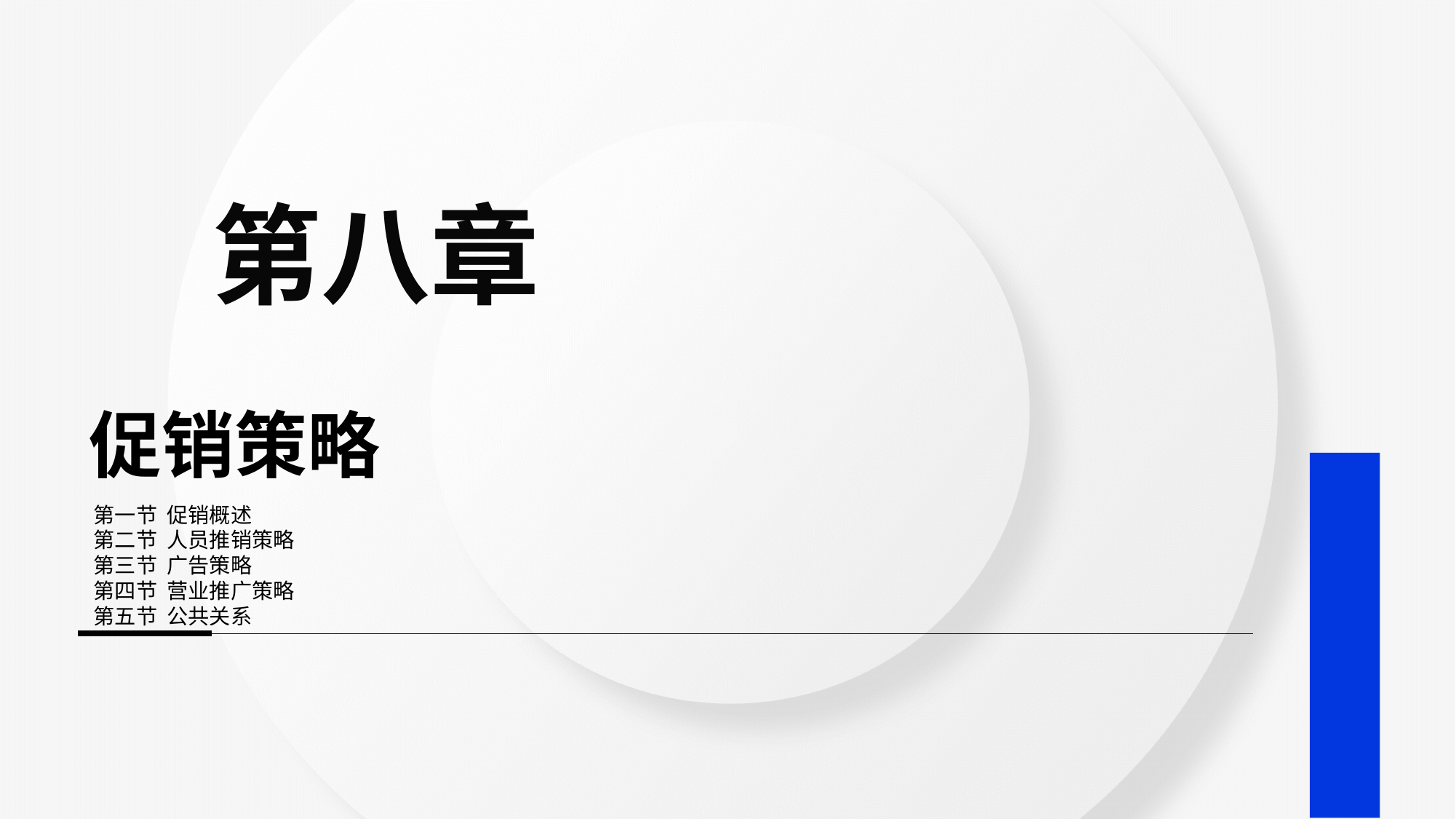

第八章
# 促销策略

第一节  促销概述
第二节  人员推销策略
第三节  广告策略
第四节  营业推广策略
第五节  公共关系